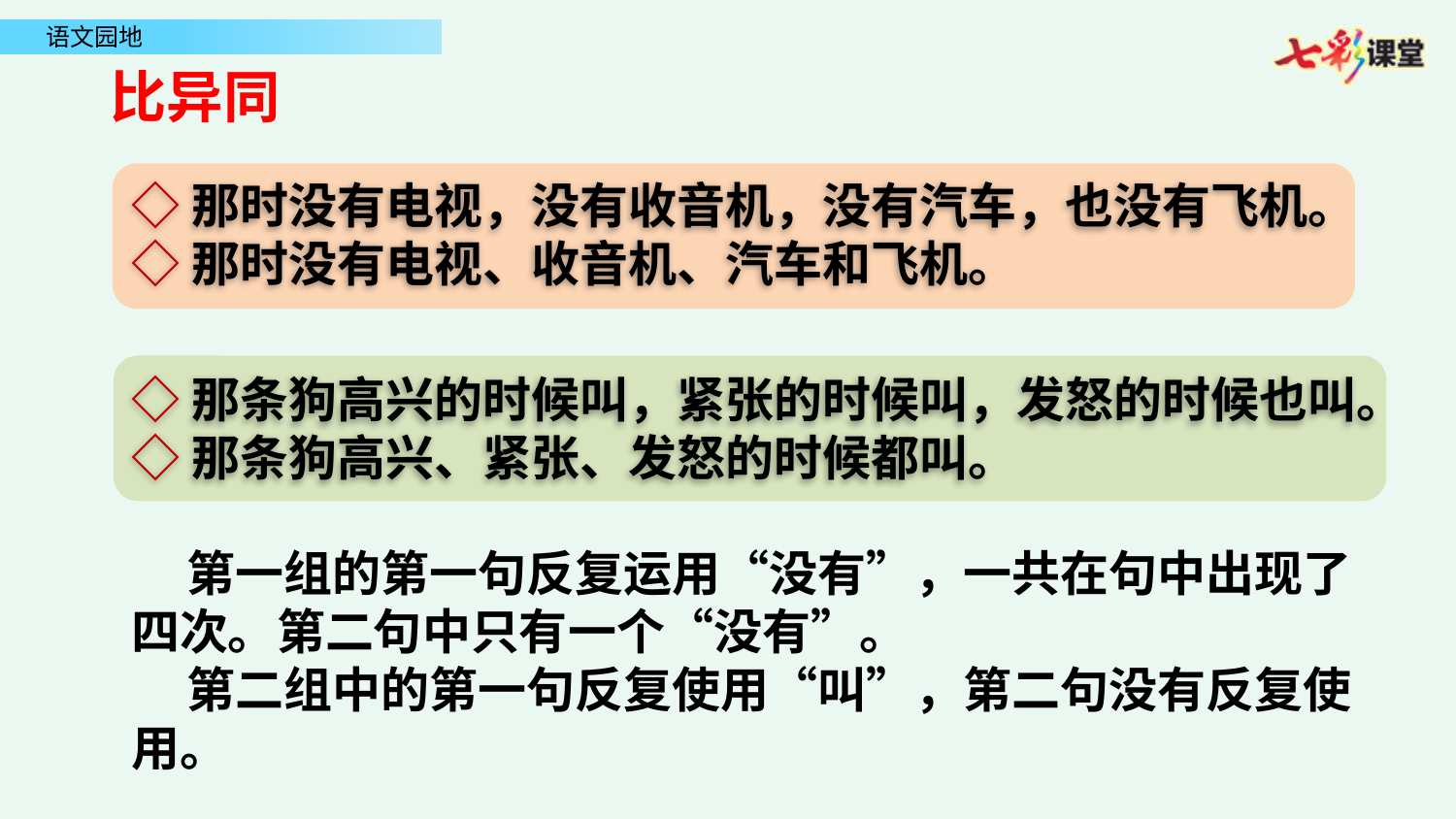

比异同

◇那时没有电视，没有收音机，没有汽车，也没有飞机。
◇那时没有电视、收音机、汽车和飞机。

◇那条狗高兴的时候叫，紧张的时候叫，发怒的时候也叫。
◇那条狗高兴、紧张、发怒的时候都叫。
    第一组的第一句反复运用“没有”，一共在句中出现了四次。第二句中只有一个“没有”。
    第二组中的第一句反复使用“叫”，第二句没有反复使用。